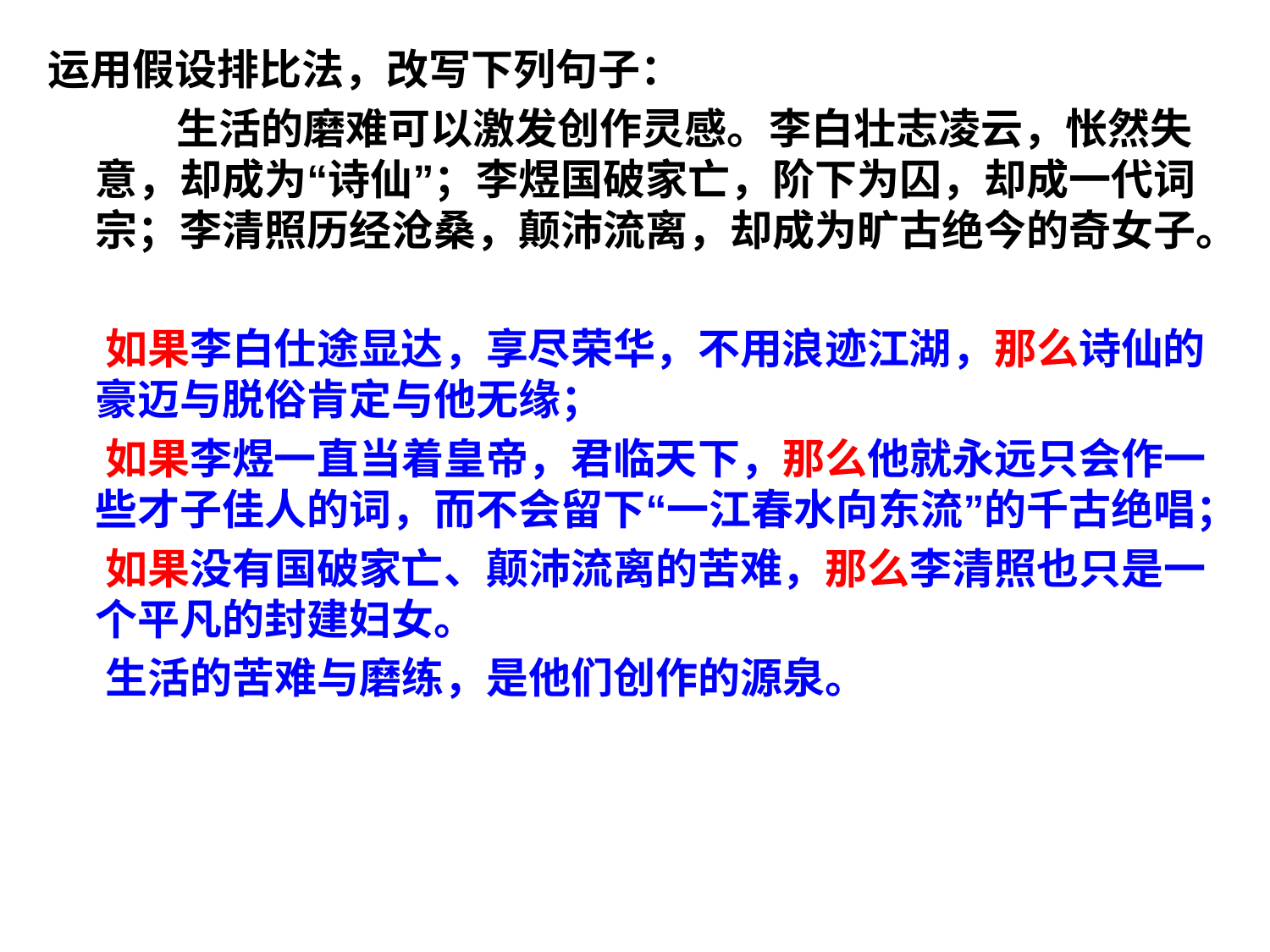

运用假设排比法，改写下列句子：
          生活的磨难可以激发创作灵感。李白壮志凌云，怅然失意，却成为“诗仙”；李煜国破家亡，阶下为囚，却成一代词宗；李清照历经沧桑，颠沛流离，却成为旷古绝今的奇女子。

    如果李白仕途显达，享尽荣华，不用浪迹江湖，那么诗仙的豪迈与脱俗肯定与他无缘；
    如果李煜一直当着皇帝，君临天下，那么他就永远只会作一些才子佳人的词，而不会留下“一江春水向东流”的千古绝唱；
    如果没有国破家亡、颠沛流离的苦难，那么李清照也只是一个平凡的封建妇女。
    生活的苦难与磨练，是他们创作的源泉。